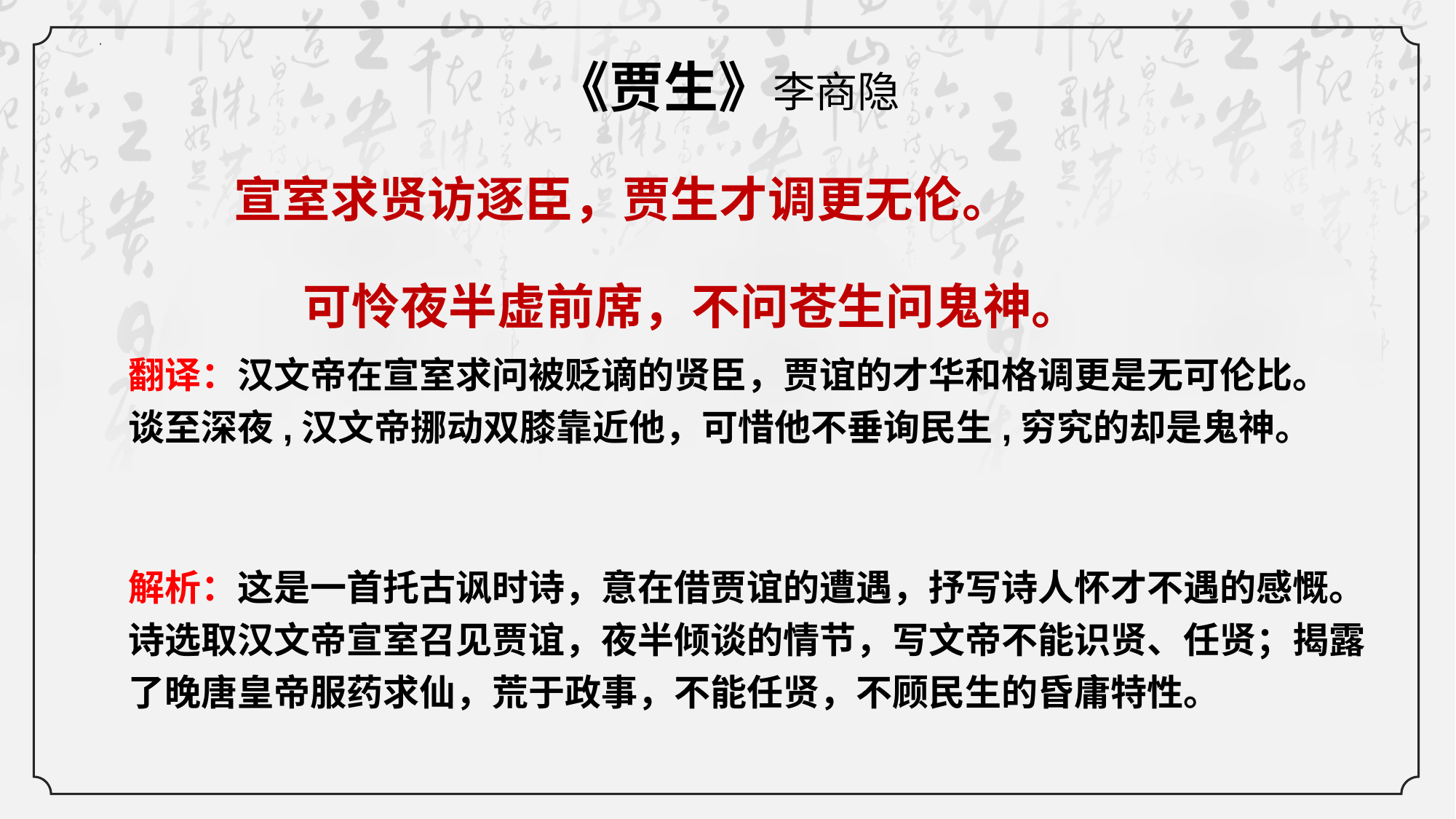

《贾生》李商隐
宣室求贤访逐臣，贾生才调更无伦。                          可怜夜半虚前席，不问苍生问鬼神。
翻译：汉文帝在宣室求问被贬谪的贤臣，贾谊的才华和格调更是无可伦比。谈至深夜,汉文帝挪动双膝靠近他，可惜他不垂询民生,穷究的却是鬼神。
解析：这是一首托古讽时诗，意在借贾谊的遭遇，抒写诗人怀才不遇的感慨。诗选取汉文帝宣室召见贾谊，夜半倾谈的情节，写文帝不能识贤、任贤；揭露了晚唐皇帝服药求仙，荒于政事，不能任贤，不顾民生的昏庸特性。